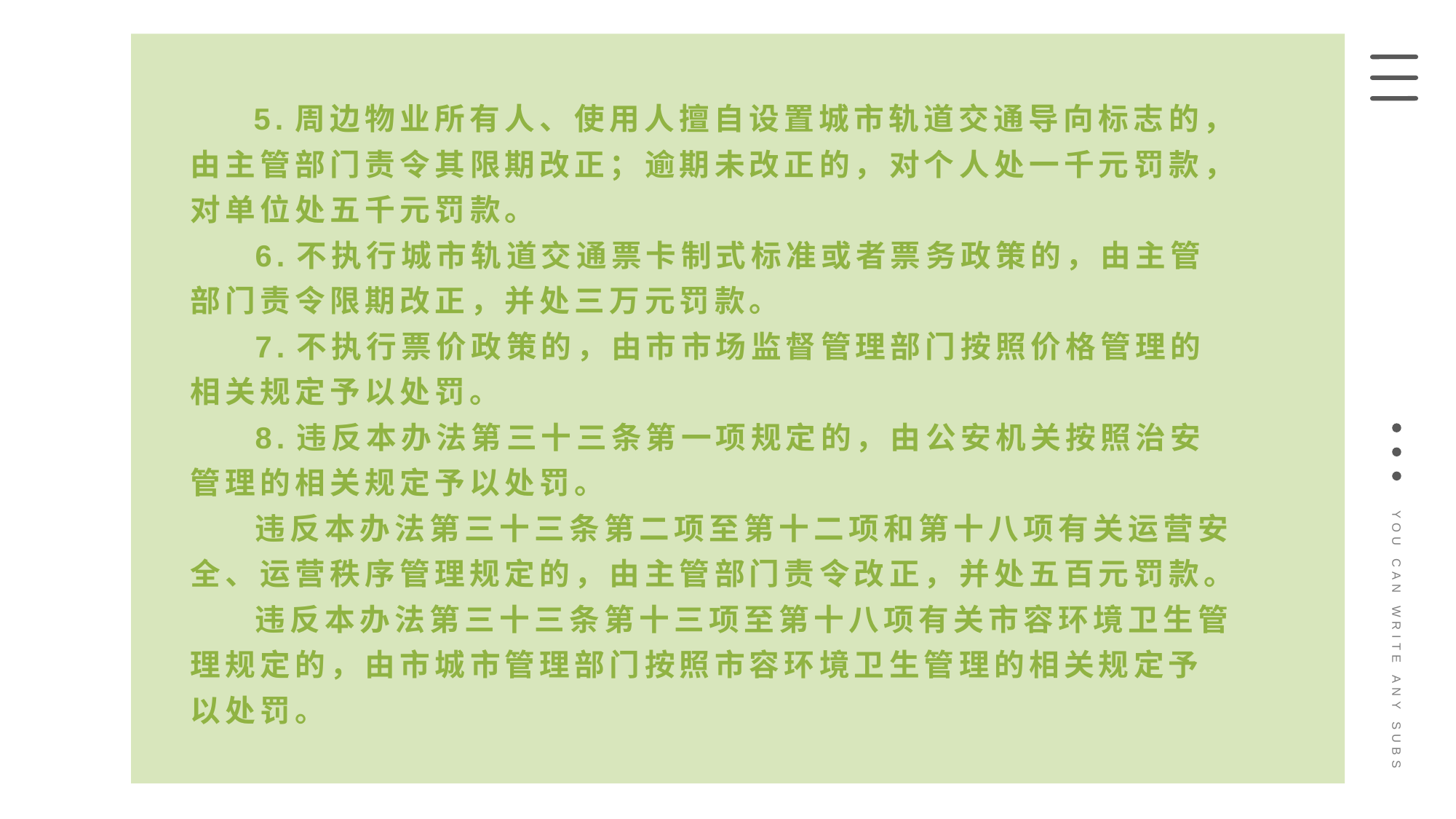

5.周边物业所有人、使用人擅自设置城市轨道交通导向标志的，由主管部门责令其限期改正；逾期未改正的，对个人处一千元罚款，对单位处五千元罚款。
     6.不执行城市轨道交通票卡制式标准或者票务政策的，由主管部门责令限期改正，并处三万元罚款。
     7.不执行票价政策的，由市市场监督管理部门按照价格管理的相关规定予以处罚。
     8.违反本办法第三十三条第一项规定的，由公安机关按照治安管理的相关规定予以处罚。
     违反本办法第三十三条第二项至第十二项和第十八项有关运营安全、运营秩序管理规定的，由主管部门责令改正，并处五百元罚款。
     违反本办法第三十三条第十三项至第十八项有关市容环境卫生管理规定的，由市城市管理部门按照市容环境卫生管理的相关规定予以处罚。

YOU CAN WRITE ANY SUBS